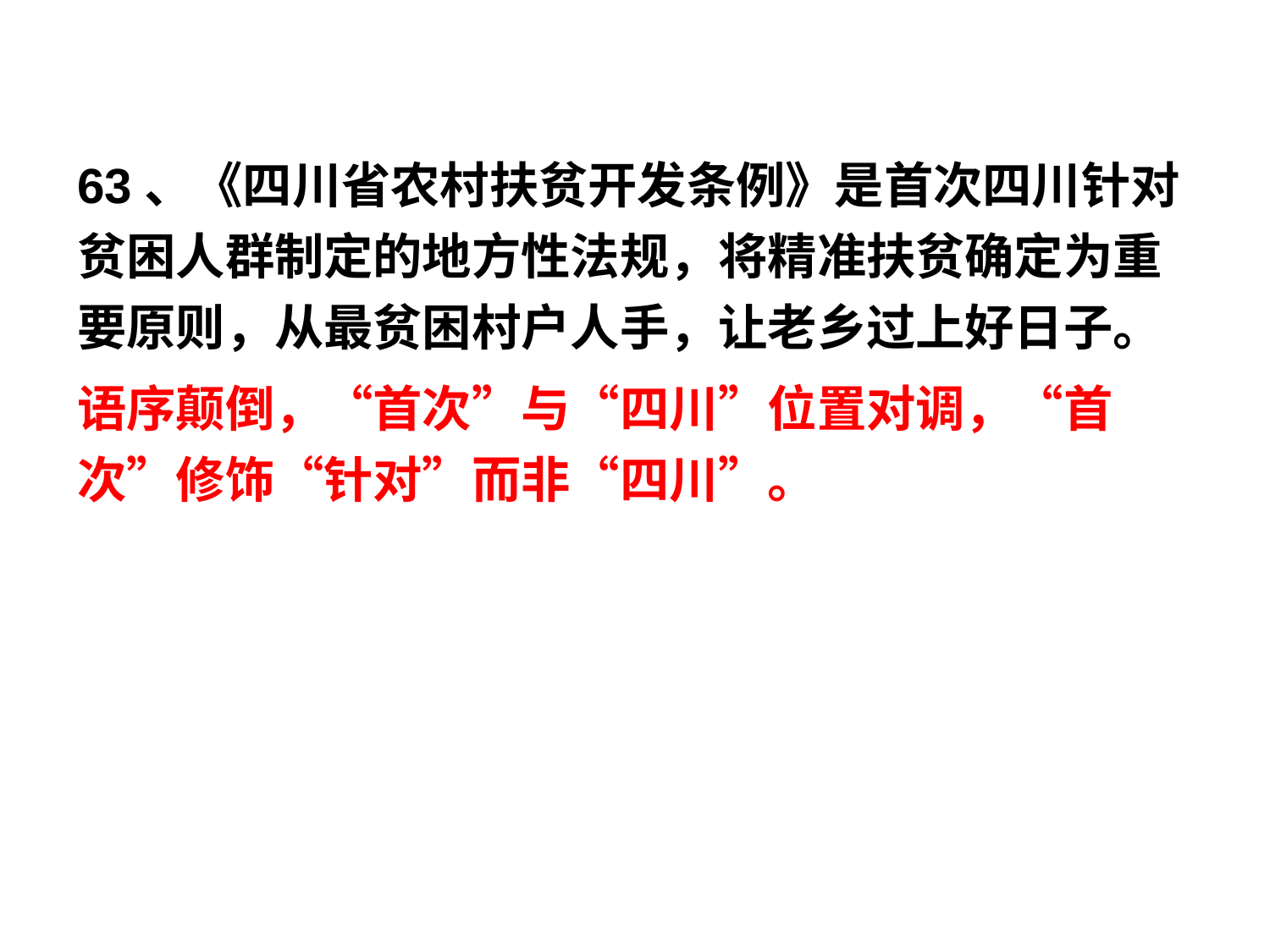

63、《四川省农村扶贫开发条例》是首次四川针对贫困人群制定的地方性法规，将精准扶贫确定为重要原则，从最贫困村户人手，让老乡过上好日子。
语序颠倒，“首次”与“四川”位置对调，“首次”修饰“针对”而非“四川”。